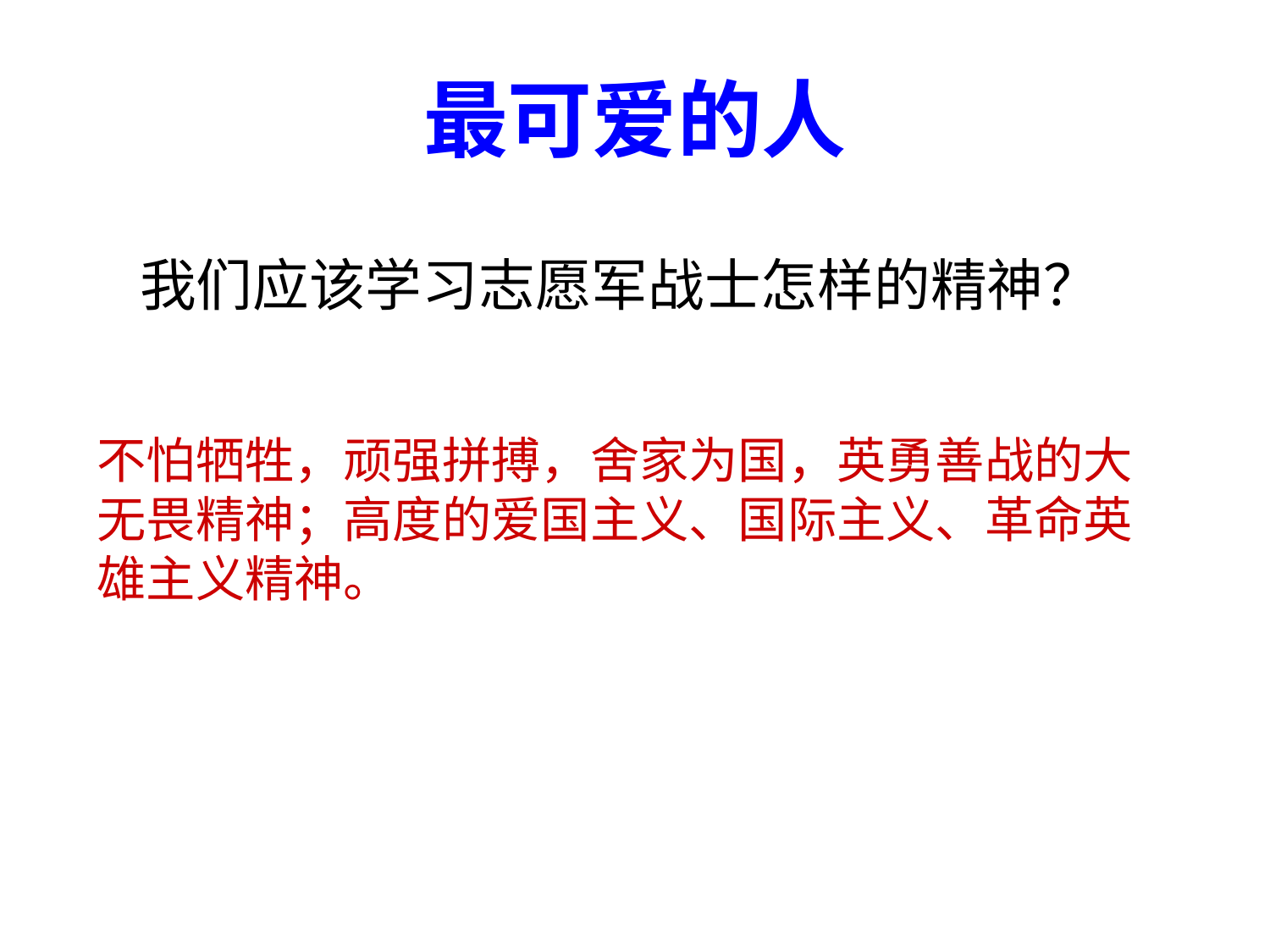

# 最可爱的人
我们应该学习志愿军战士怎样的精神？

不怕牺牲，顽强拼搏，舍家为国，英勇善战的大无畏精神；高度的爱国主义、国际主义、革命英雄主义精神。